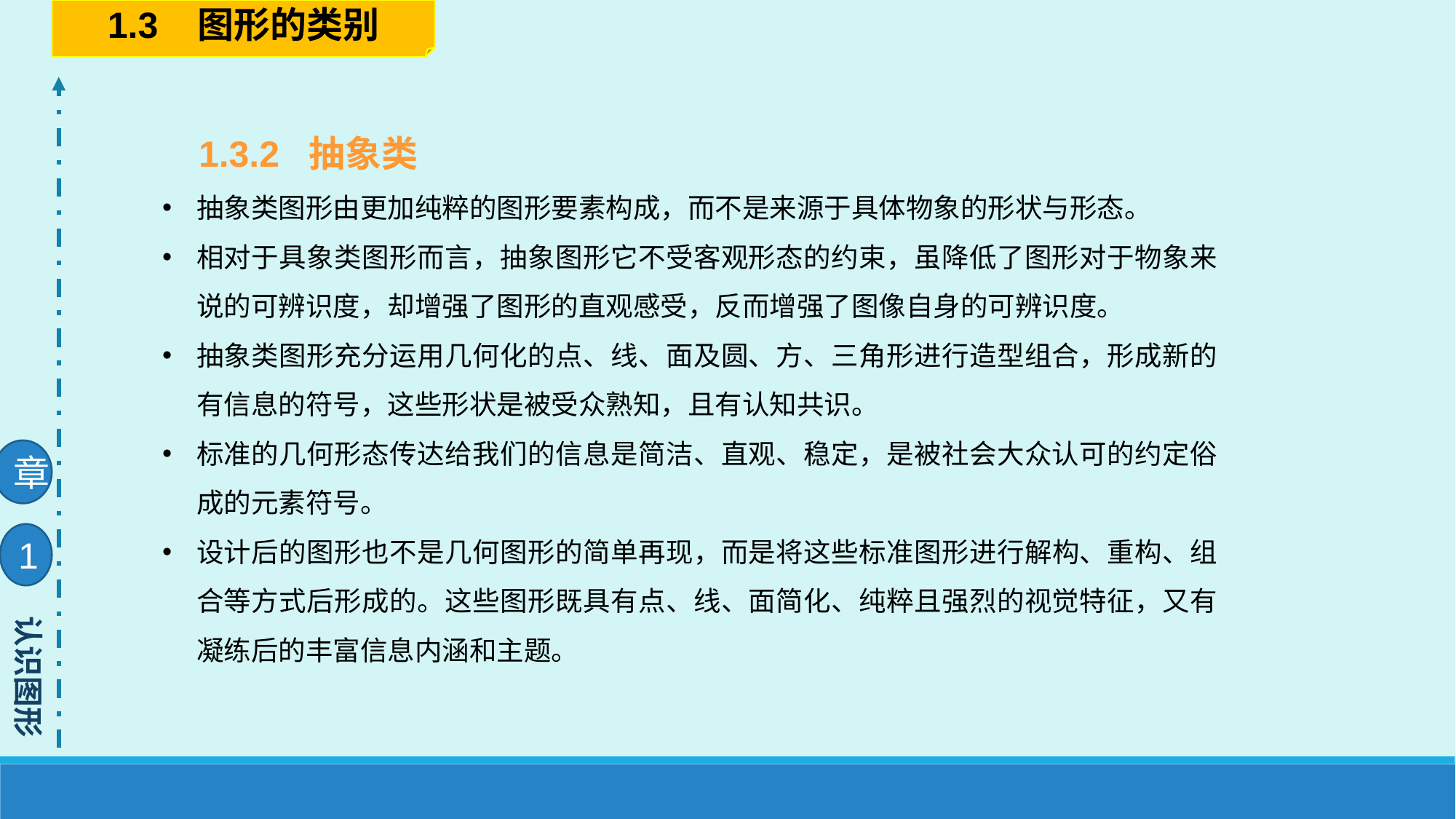

1.3   图形的类别
1.3.2  抽象类
抽象类图形由更加纯粹的图形要素构成，而不是来源于具体物象的形状与形态。
相对于具象类图形而言，抽象图形它不受客观形态的约束，虽降低了图形对于物象来说的可辨识度，却增强了图形的直观感受，反而增强了图像自身的可辨识度。
抽象类图形充分运用几何化的点、线、面及圆、方、三角形进行造型组合，形成新的有信息的符号，这些形状是被受众熟知，且有认知共识。
标准的几何形态传达给我们的信息是简洁、直观、稳定，是被社会大众认可的约定俗成的元素符号。
设计后的图形也不是几何图形的简单再现，而是将这些标准图形进行解构、重构、组合等方式后形成的。这些图形既具有点、线、面简化、纯粹且强烈的视觉特征，又有凝练后的丰富信息内涵和主题。
章
1
认识图形